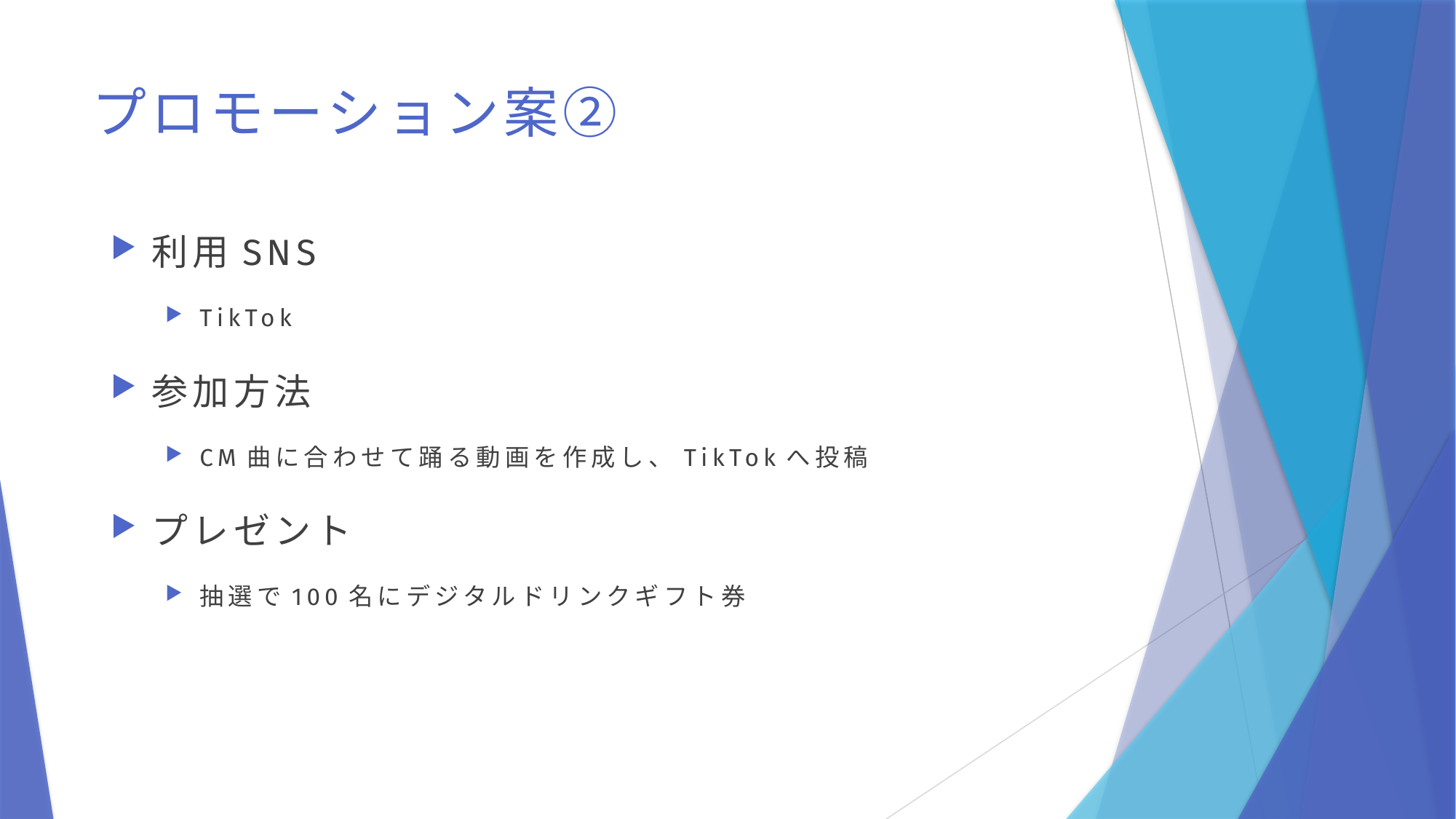

# プロモーション案②
利用SNS
TikTok
参加方法
CM曲に合わせて踊る動画を作成し、TikTokへ投稿
プレゼント
抽選で100名にデジタルドリンクギフト券